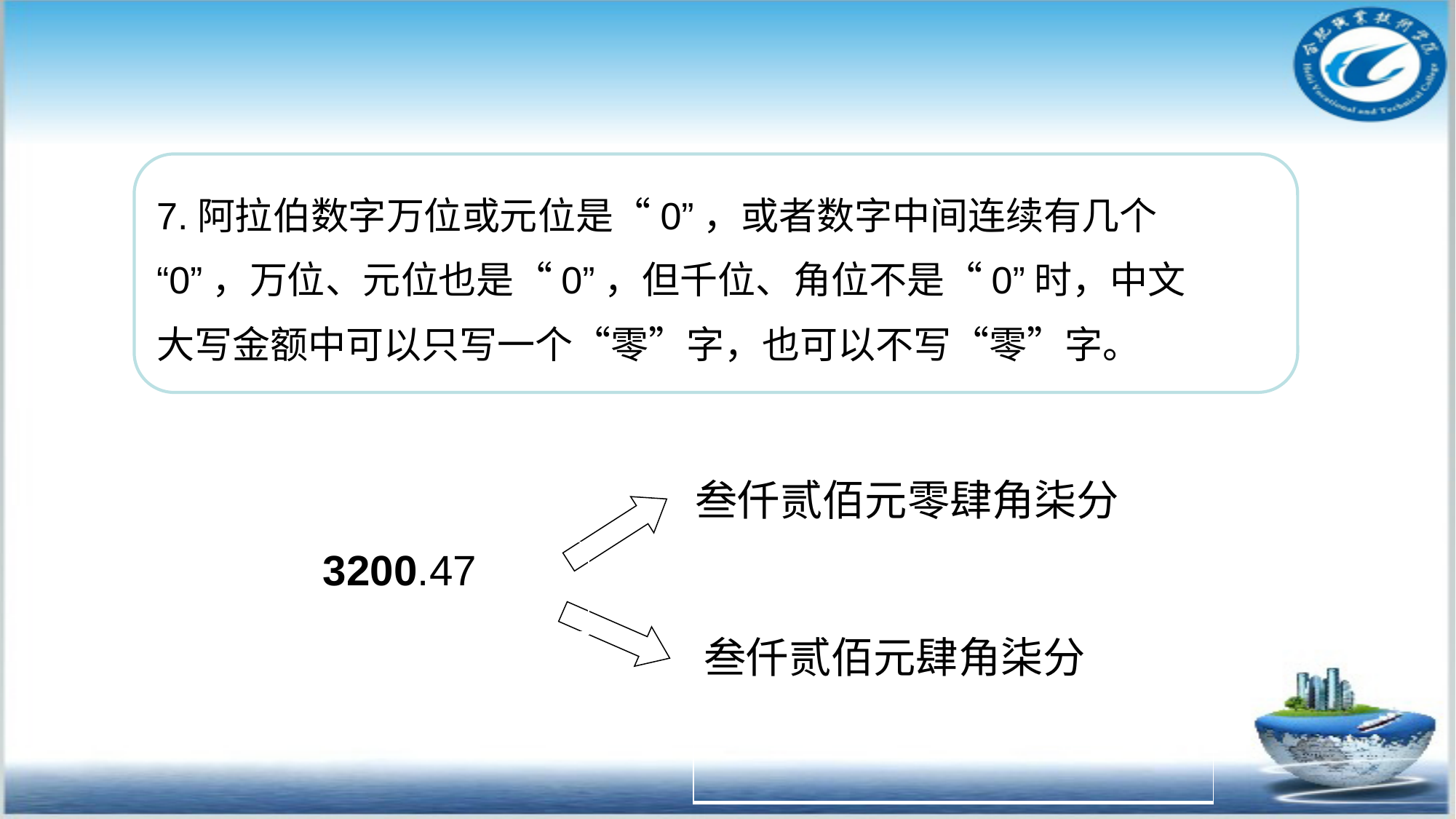

7.阿拉伯数字万位或元位是“0”，或者数字中间连续有几个
“0”，万位、元位也是“0”，但千位、角位不是“0”时，中文
大写金额中可以只写一个“零”字，也可以不写“零”字。

| 叁仟贰佰元零肆角柒分 |
| --- |

| 3200.47 |
| --- |

| 叁仟贰佰元肆角柒分 |
| --- |

23